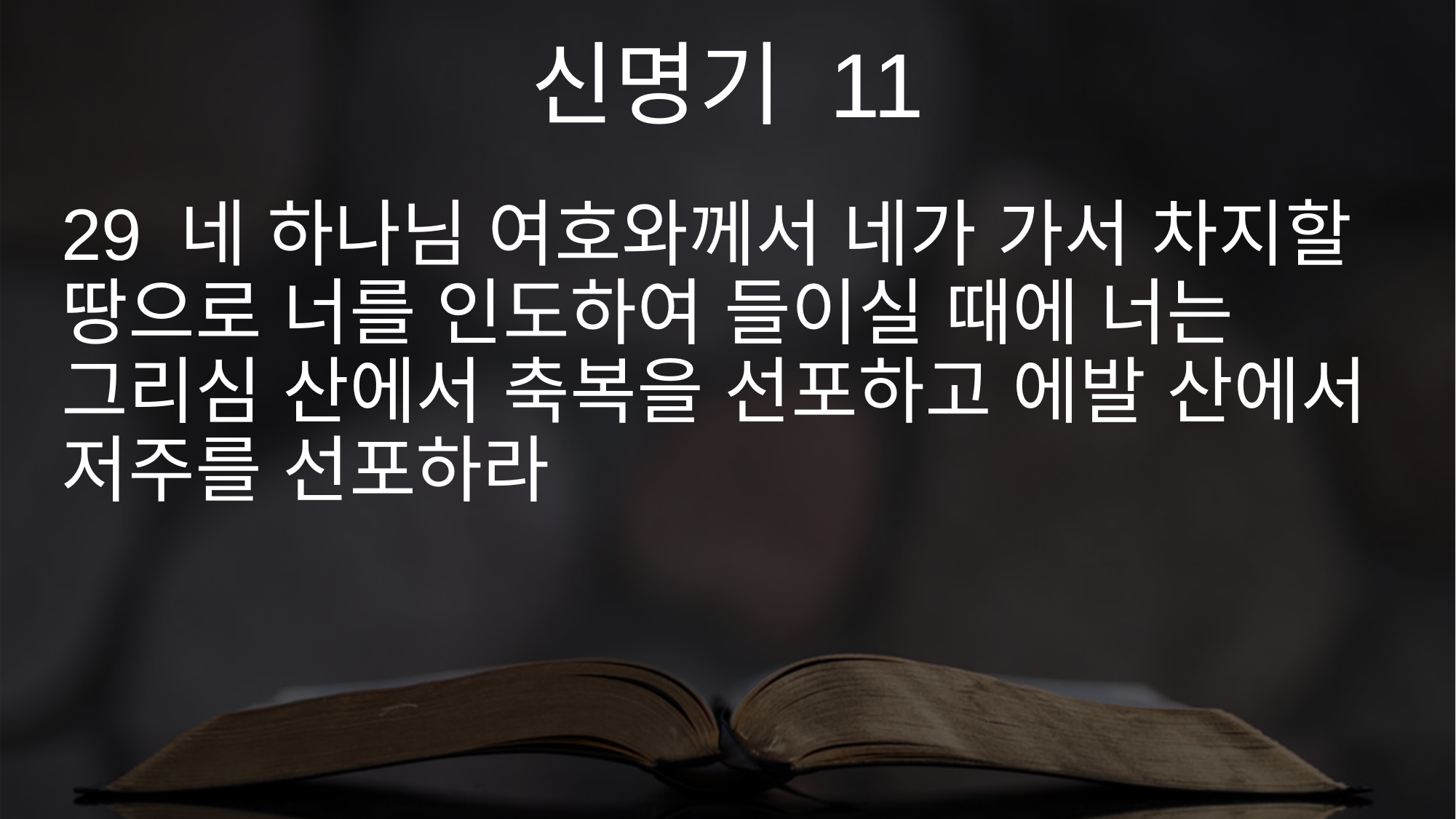

신명기 11
29 네 하나님 여호와께서 네가 가서 차지할 땅으로 너를 인도하여 들이실 때에 너는 그리심 산에서 축복을 선포하고 에발 산에서 저주를 선포하라